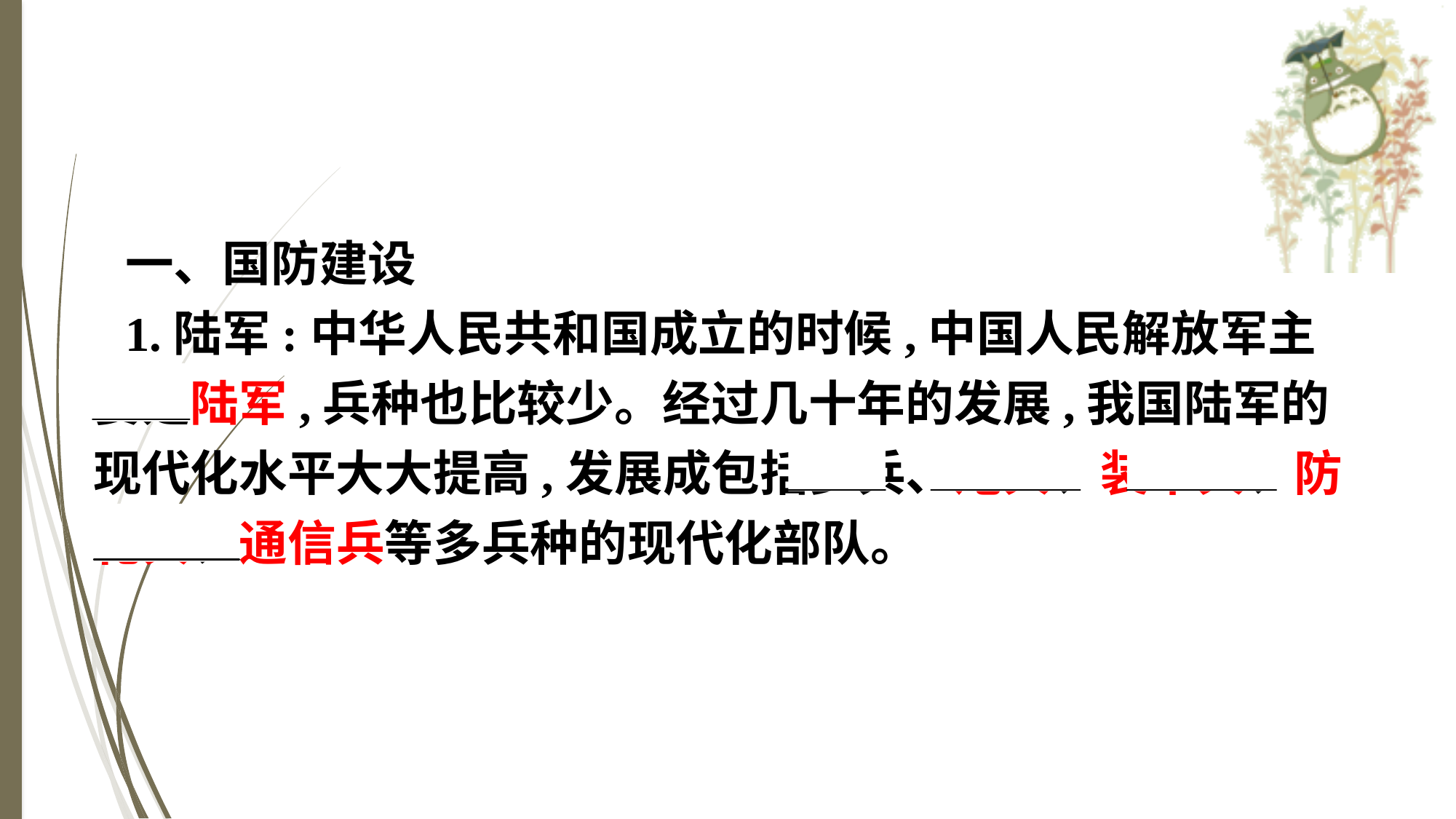

一、国防建设
1.陆军:中华人民共和国成立的时候,中国人民解放军主要是陆军,兵种也比较少。经过几十年的发展,我国陆军的现代化水平大大提高,发展成包括步兵、炮兵、装甲兵、防化兵、通信兵等多兵种的现代化部队。